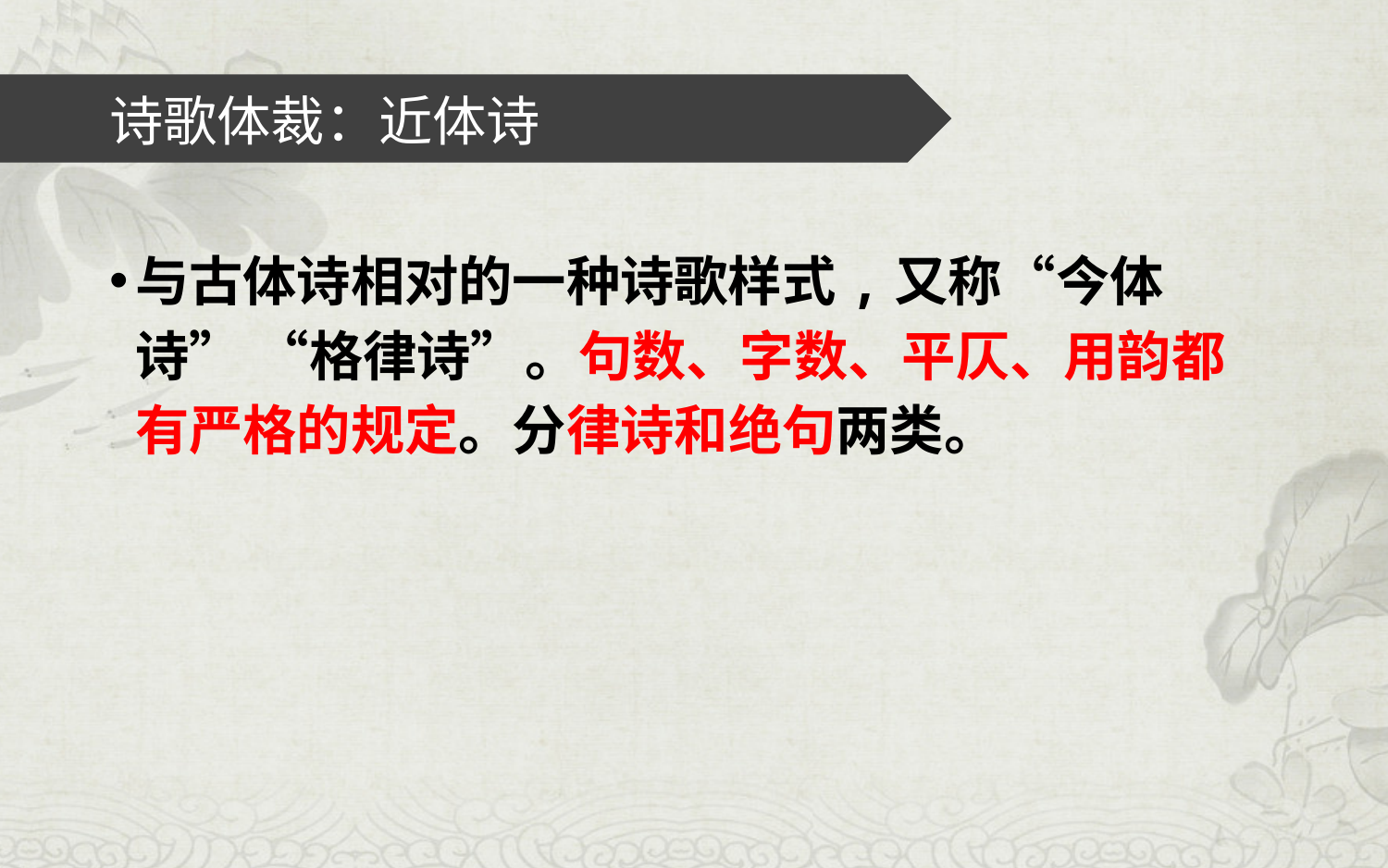

# 诗歌体裁：近体诗
与古体诗相对的一种诗歌样式,又称“今体诗” “格律诗”。句数、字数、平仄、用韵都有严格的规定。分律诗和绝句两类。